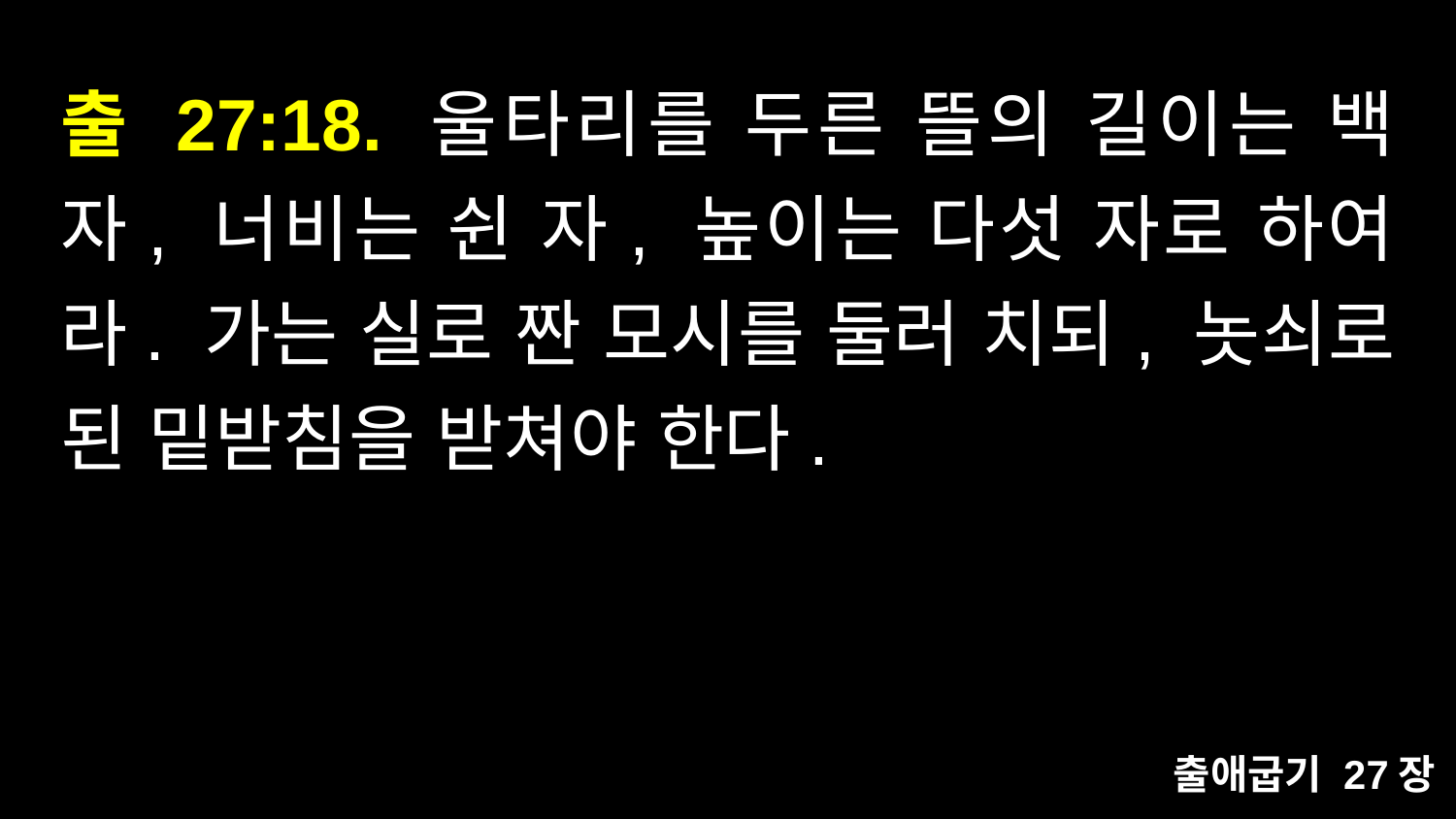

# 출 27:18. 울타리를 두른 뜰의 길이는 백 자, 너비는 쉰 자, 높이는 다섯 자로 하여라. 가는 실로 짠 모시를 둘러 치되, 놋쇠로 된 밑받침을 받쳐야 한다.
출애굽기 27장